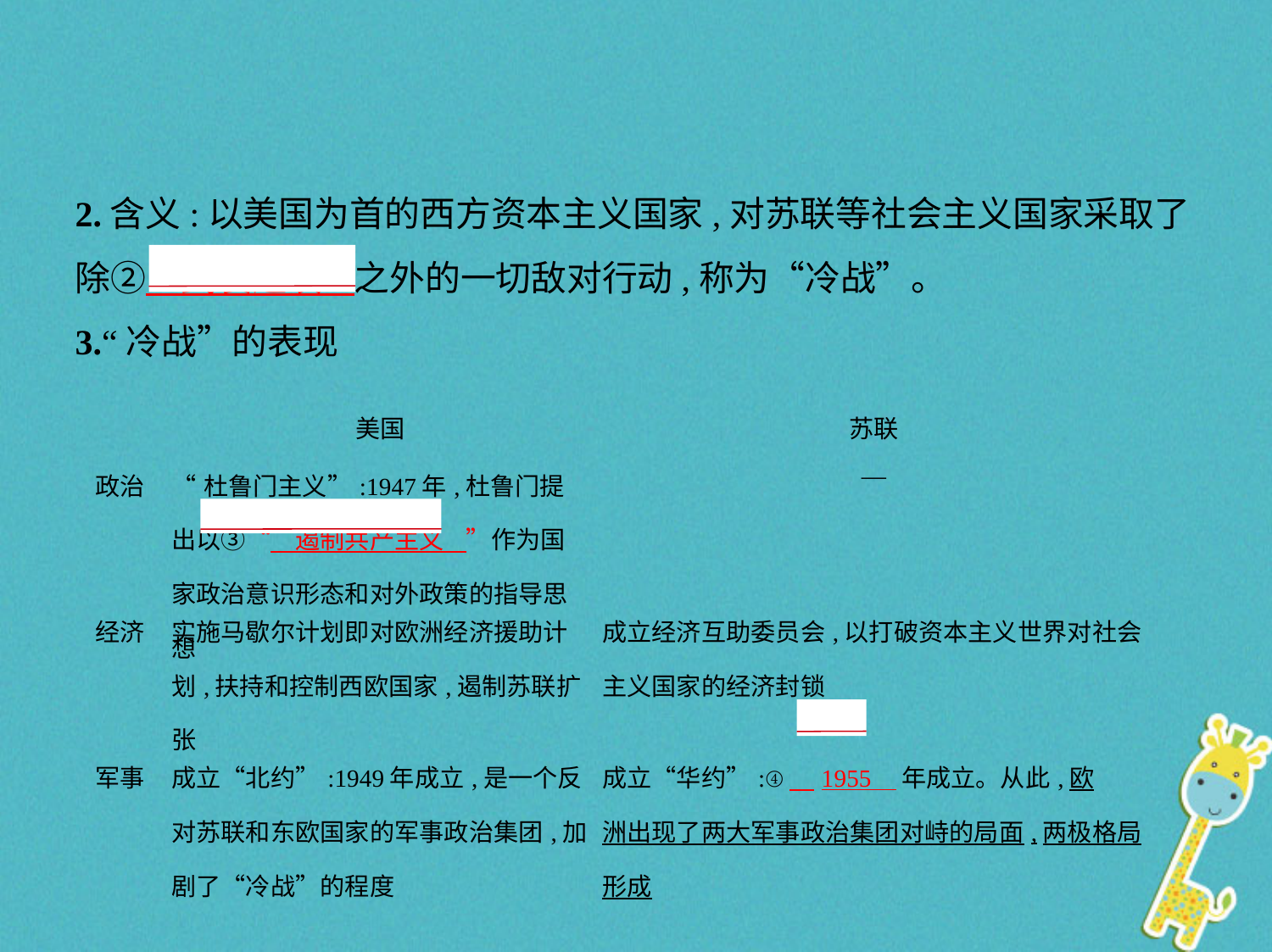

2.含义:以美国为首的西方资本主义国家,对苏联等社会主义国家采取了
除②　武装进攻    之外的一切敌对行动,称为“冷战”。
3.“冷战”的表现

|  | 美国 | 苏联 |
| --- | --- | --- |
| 政治 | “杜鲁门主义”:1947年,杜鲁门提出以③“　遏制共产主义    ”作为国家政治意识形态和对外政策的指导思想 | — |
| 经济 | 实施马歇尔计划即对欧洲经济援助计划,扶持和控制西欧国家,遏制苏联扩张 | 成立经济互助委员会,以打破资本主义世界对社会主义国家的经济封锁 |
| 军事 | 成立“北约”:1949年成立,是一个反对苏联和东欧国家的军事政治集团,加剧了“冷战”的程度 | 成立“华约”:④　1955    年成立。从此,欧 洲出现了两大军事政治集团对峙的局面,两极格局形成 |